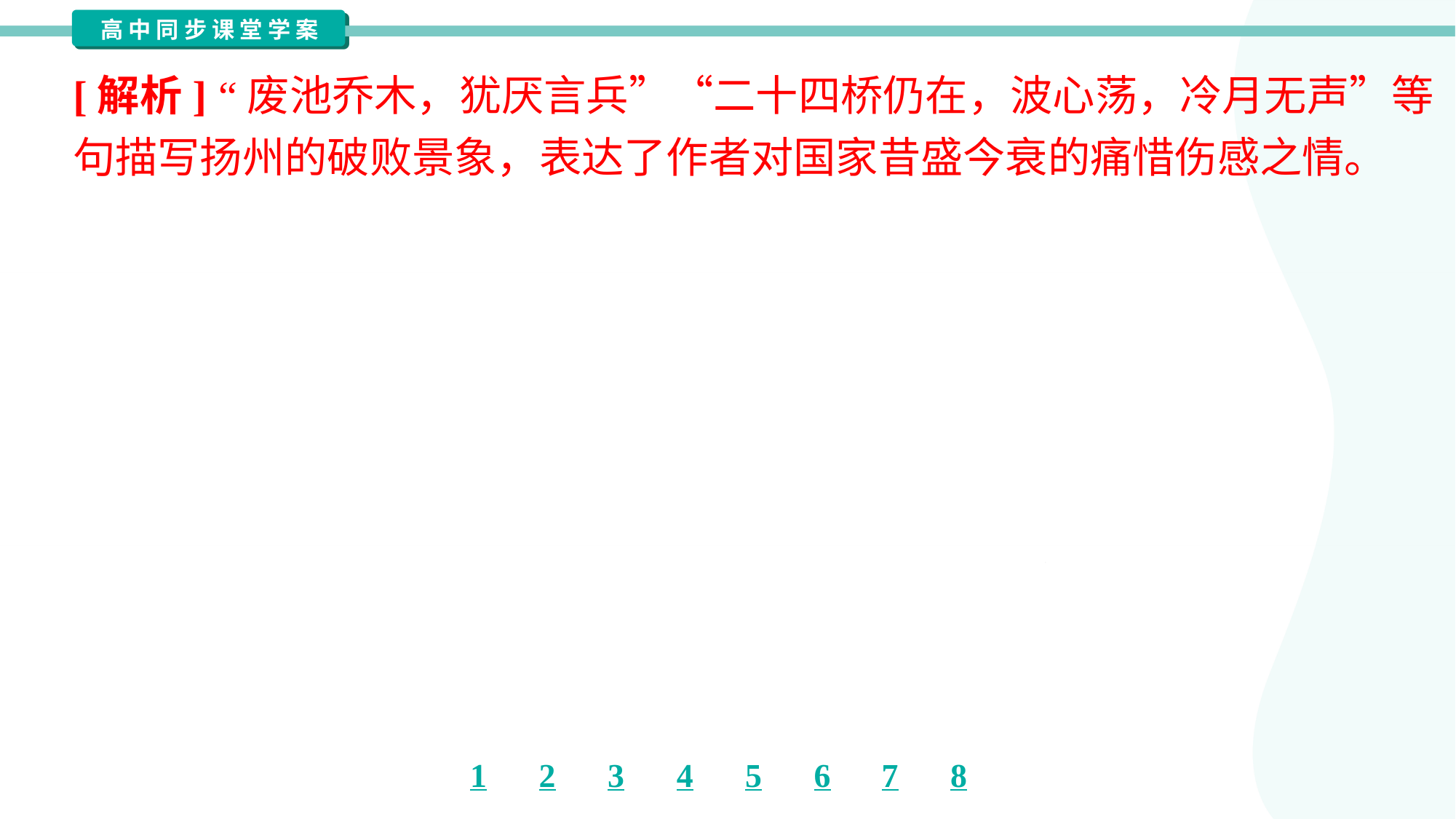

[解析] “废池乔木，犹厌言兵”“二十四桥仍在，波心荡，冷月无声”等
句描写扬州的破败景象，表达了作者对国家昔盛今衰的痛惜伤感之情。